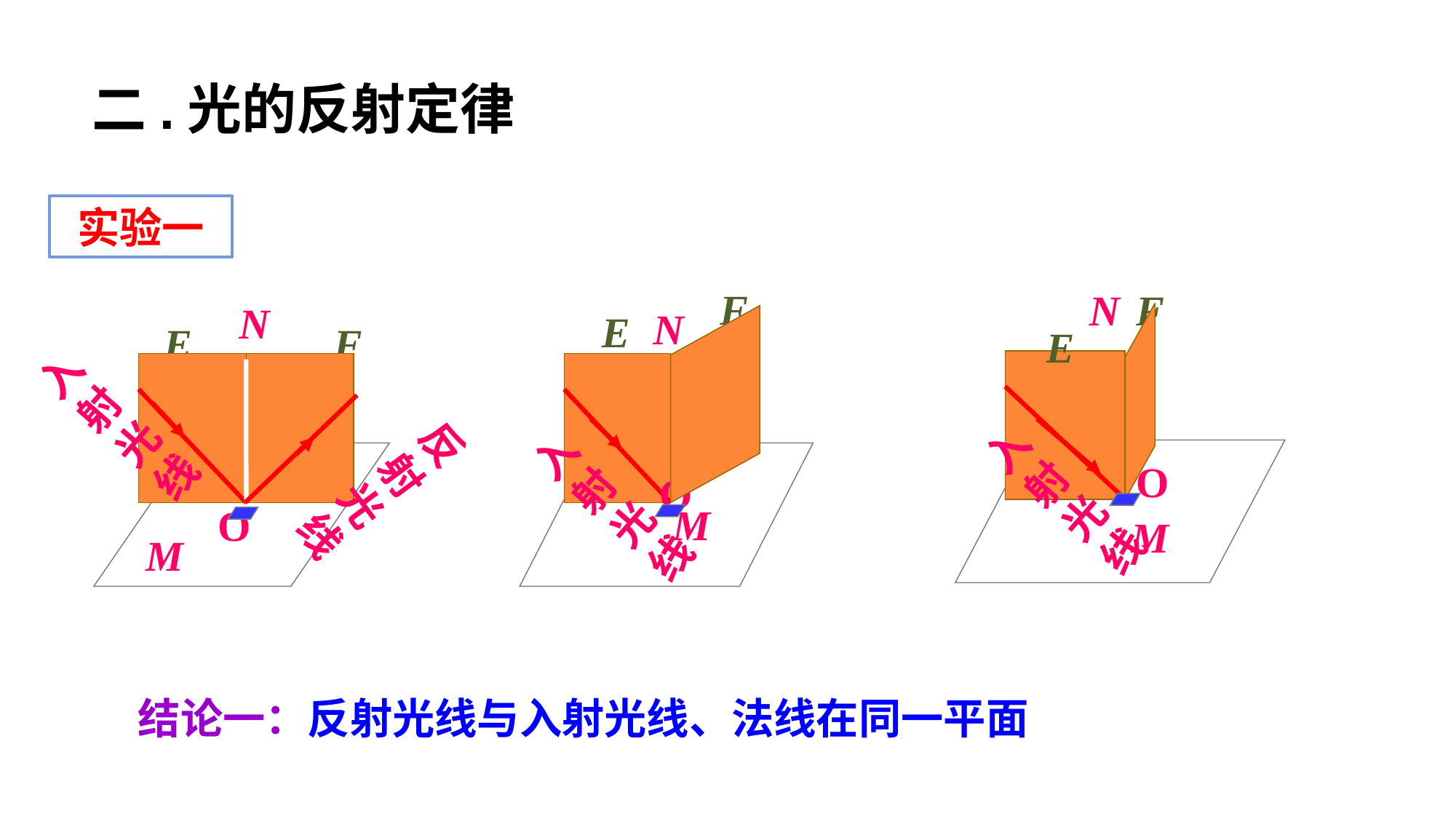

二.光的反射定律
实验一
F
N
E

入射
光线

O
M

N
F
E

入射
光线

M
O

N
E
F
入射
光线
反射
光线

O
M

结论一：反射光线与入射光线、法线在同一平面